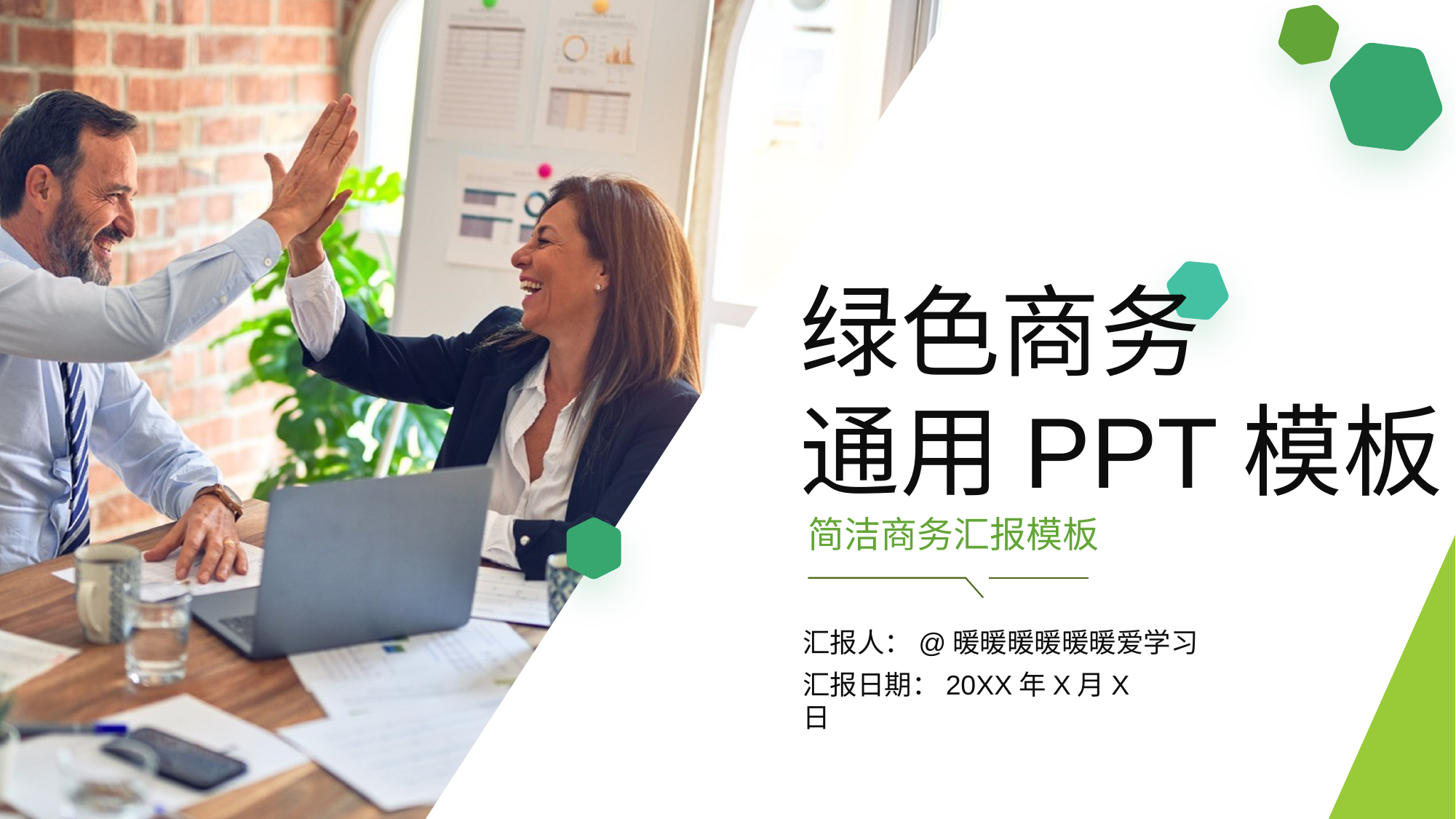

绿色商务
通用PPT模板
简洁商务汇报模板

汇报人：@暖暖暖暖暖暖爱学习
汇报日期：20XX年X月X日